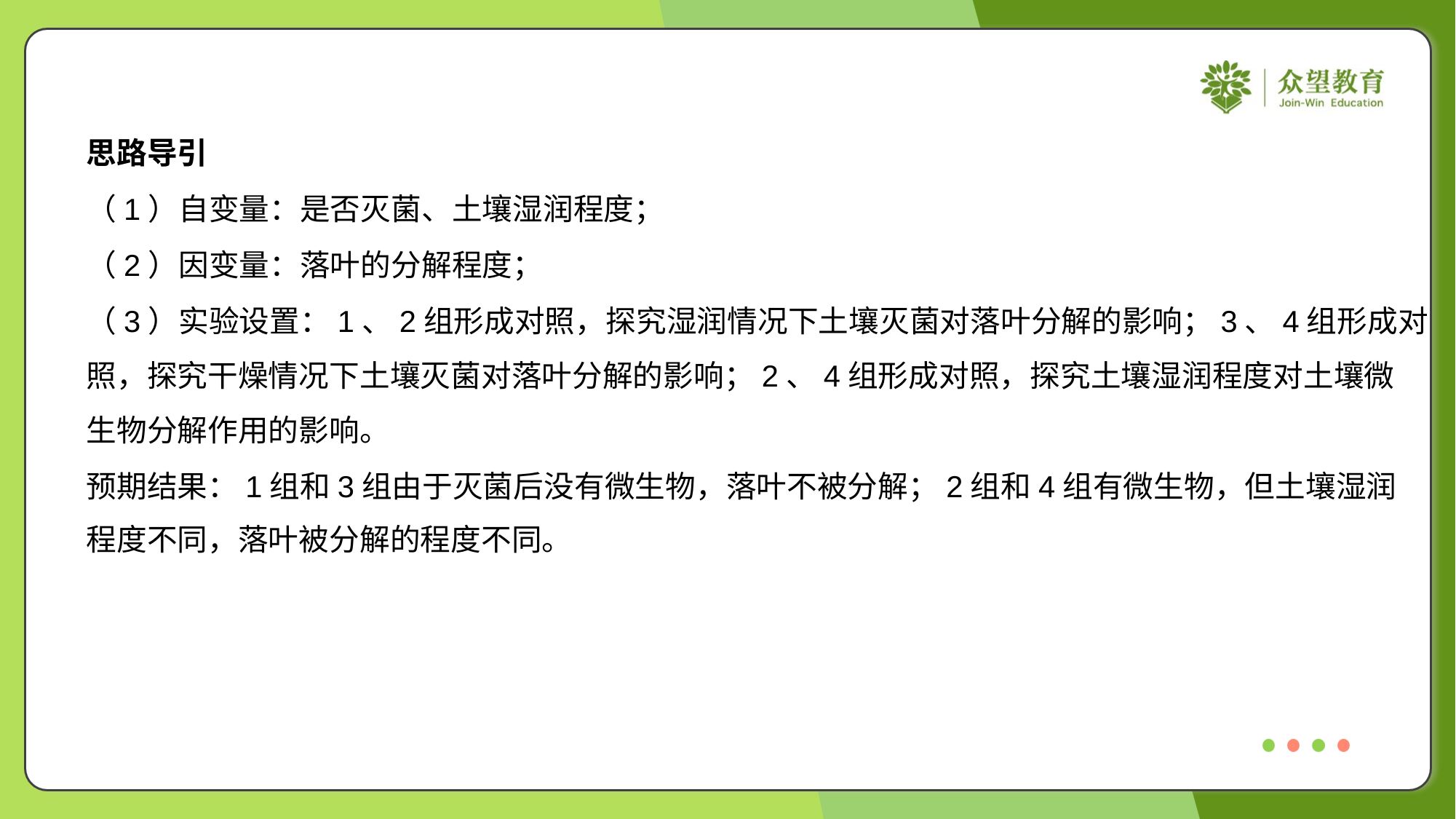

思路导引
（1）自变量：是否灭菌、土壤湿润程度；
（2）因变量：落叶的分解程度；
（3）实验设置：1、2组形成对照，探究湿润情况下土壤灭菌对落叶分解的影响；3、4组形成对
照，探究干燥情况下土壤灭菌对落叶分解的影响；2、4组形成对照，探究土壤湿润程度对土壤微
生物分解作用的影响。
预期结果：1组和3组由于灭菌后没有微生物，落叶不被分解；2组和4组有微生物，但土壤湿润
程度不同，落叶被分解的程度不同。